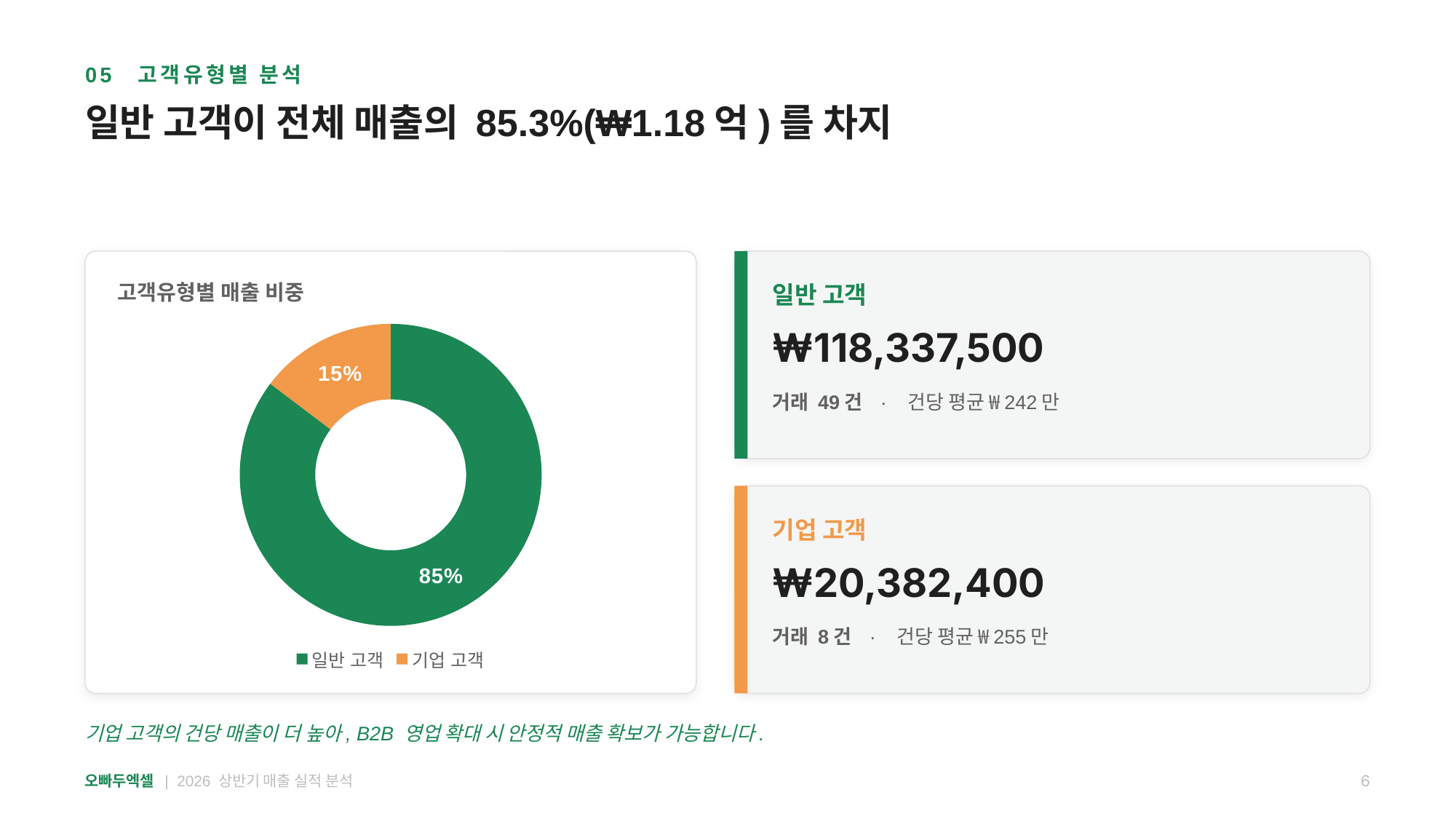

05  고객유형별 분석
일반 고객이 전체 매출의 85.3%(₩1.18억)를 차지

고객유형별 매출 비중
일반 고객

### Chart

| Category | 고객유형 |
|---|---|
| 일반 고객 | 85.3 |
| 기업 고객 | 14.7 |
₩118,337,500
거래 49건   ·   건당 평균 ₩242만

기업 고객
₩20,382,400
거래 8건   ·   건당 평균 ₩255만
기업 고객의 건당 매출이 더 높아, B2B 영업 확대 시 안정적 매출 확보가 가능합니다.
오빠두엑셀  |  2026 상반기 매출 실적 분석
6